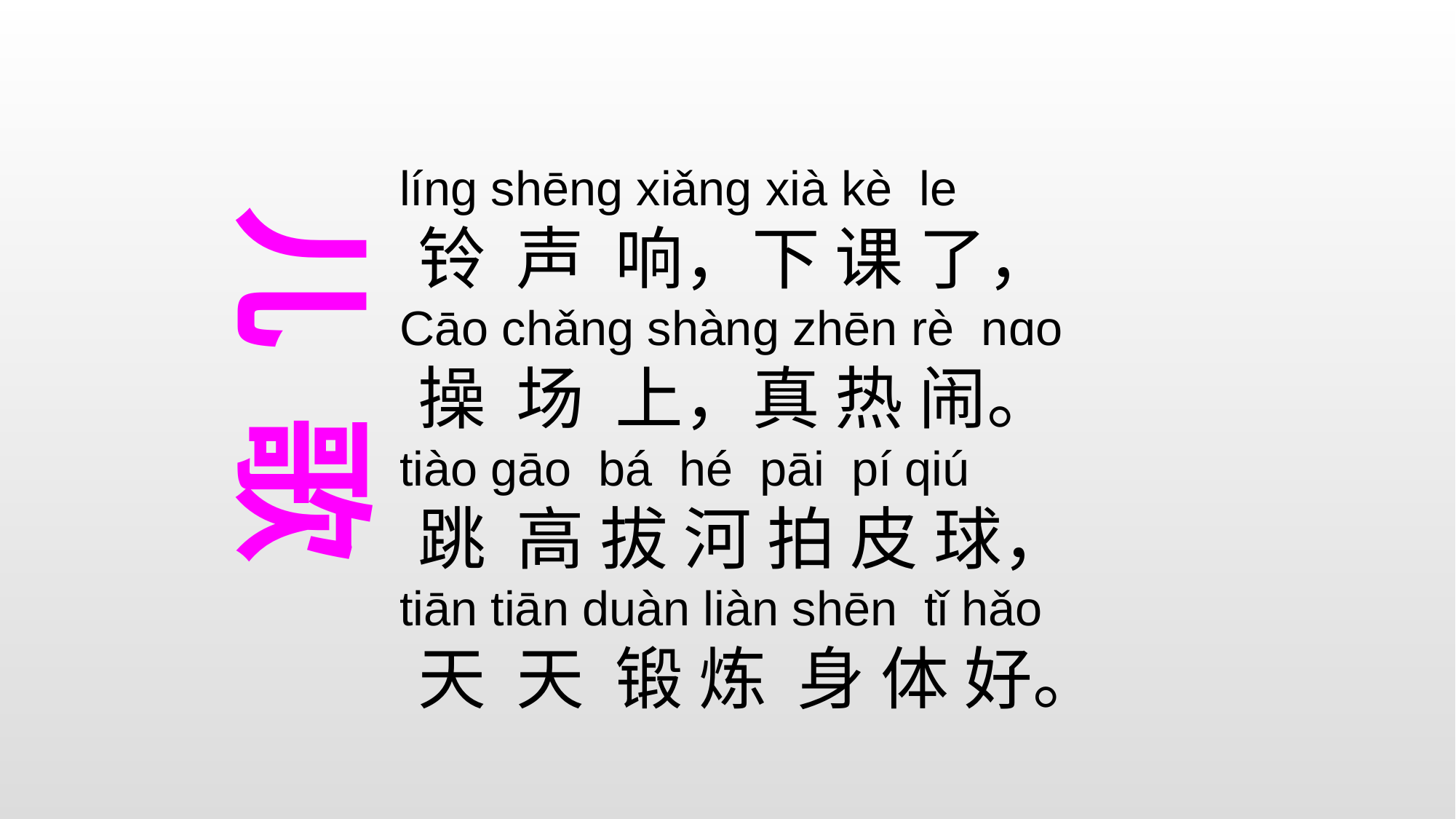

líng shēng xiǎng xià kè  le
 铃  声  响，下 课 了，
 Cāo chǎng shàng zhēn rè  nɑo
 操  场  上，真 热 闹。
 tiào gāo  bá  hé  pāi  pí qiú
 跳  高 拔 河 拍 皮 球，
 tiān tiān duàn liàn shēn  tǐ hǎo
 天  天  锻 炼  身 体 好。
儿  歌